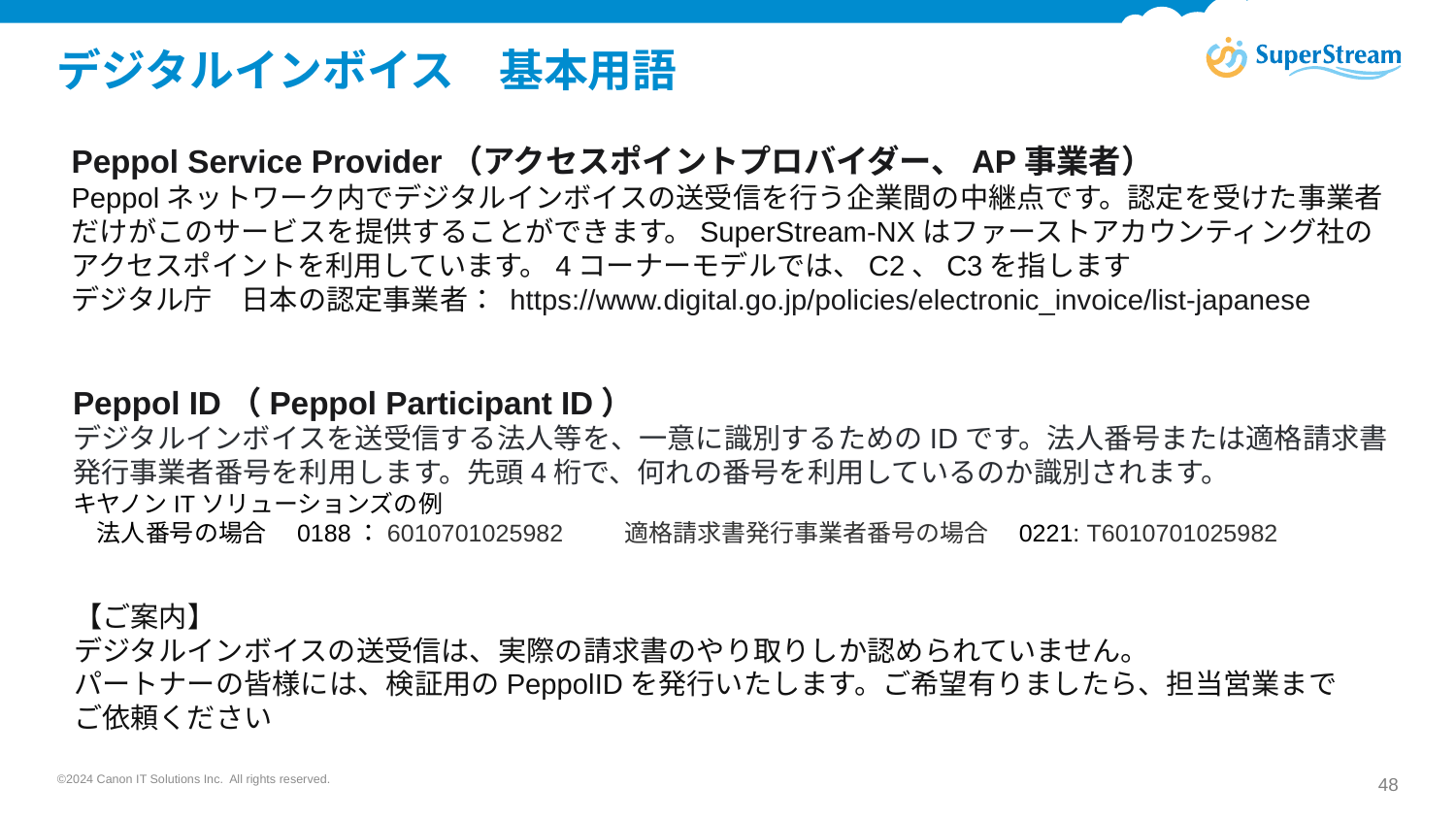

# デジタルインボイス　基本用語
Peppol Service Provider（アクセスポイントプロバイダー、AP事業者）
Peppolネットワーク内でデジタルインボイスの送受信を行う企業間の中継点です。認定を受けた事業者だけがこのサービスを提供することができます。SuperStream-NXはファーストアカウンティング社のアクセスポイントを利用しています。4コーナーモデルでは、C2、C3を指します
デジタル庁　日本の認定事業者： https://www.digital.go.jp/policies/electronic_invoice/list-japanese
Peppol ID（Peppol Participant ID）
デジタルインボイスを送受信する法人等を、一意に識別するためのIDです。法人番号または適格請求書発行事業者番号を利用します。先頭4桁で、何れの番号を利用しているのか識別されます。
キヤノンITソリューションズの例
　法人番号の場合　0188：6010701025982 　　適格請求書発行事業者番号の場合　0221: T6010701025982
【ご案内】
デジタルインボイスの送受信は、実際の請求書のやり取りしか認められていません。
パートナーの皆様には、検証用のPeppolIDを発行いたします。ご希望有りましたら、担当営業まで
ご依頼ください
©2024 Canon IT Solutions Inc.  All rights reserved.
48